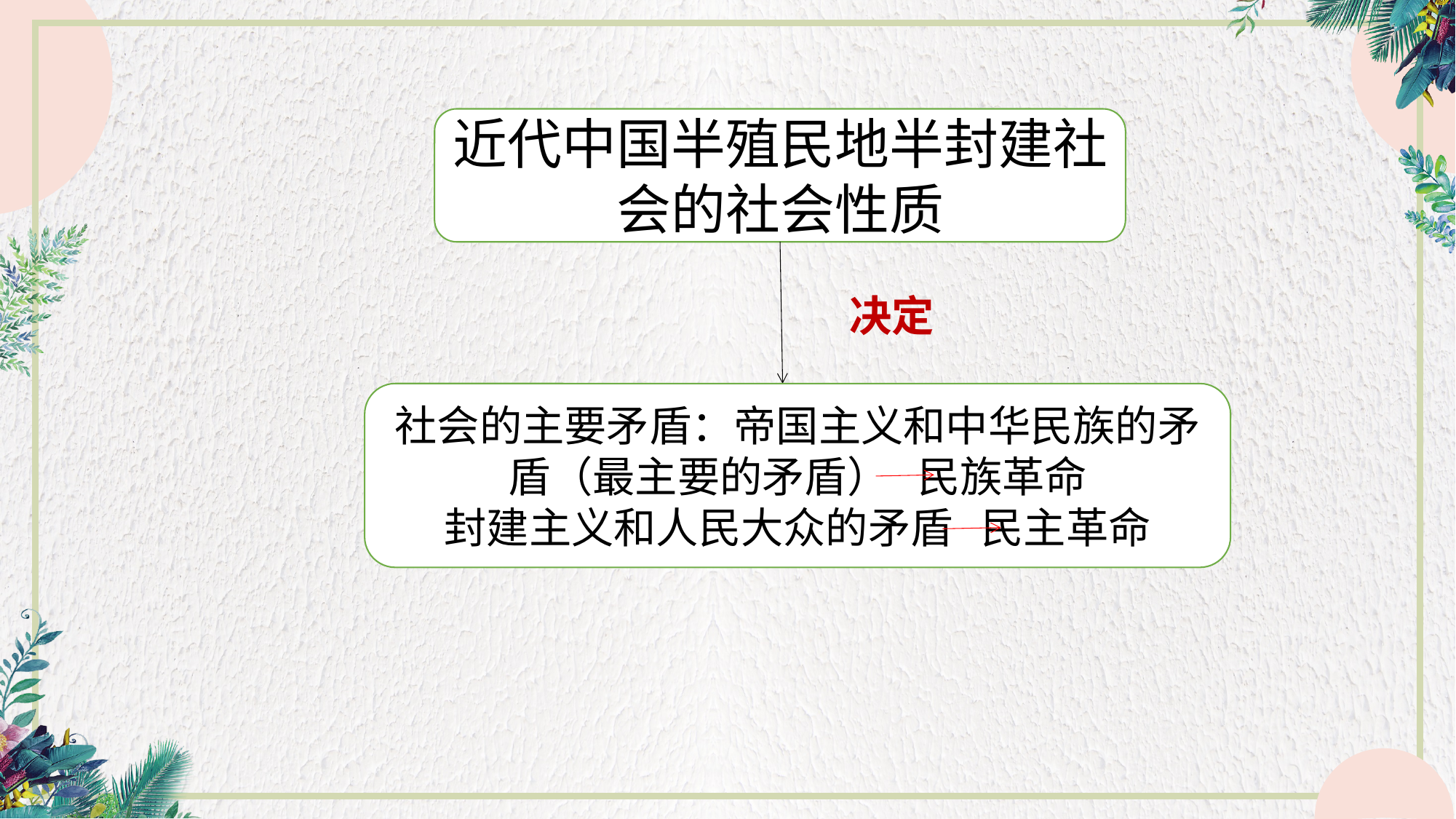

近代中国半殖民地半封建社会的社会性质
决定
社会的主要矛盾：帝国主义和中华民族的矛盾（最主要的矛盾）   民族革命
封建主义和人民大众的矛盾   民主革命